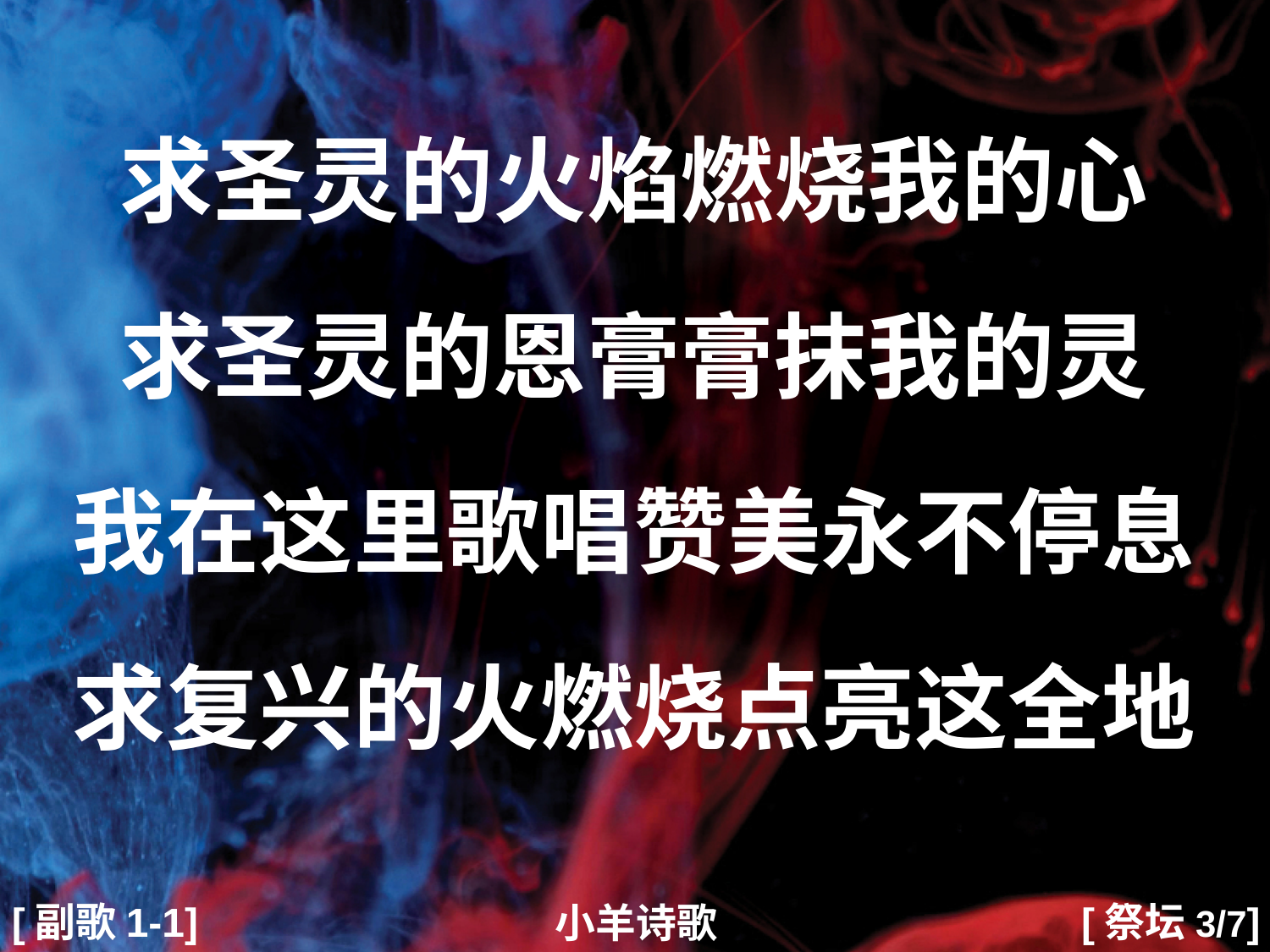

求圣灵的火焰燃烧我的心

求圣灵的恩膏膏抹我的灵

我在这里歌唱赞美永不停息

求复兴的火燃烧点亮这全地

#

[副歌1-1]
[祭坛3/7]
小羊诗歌